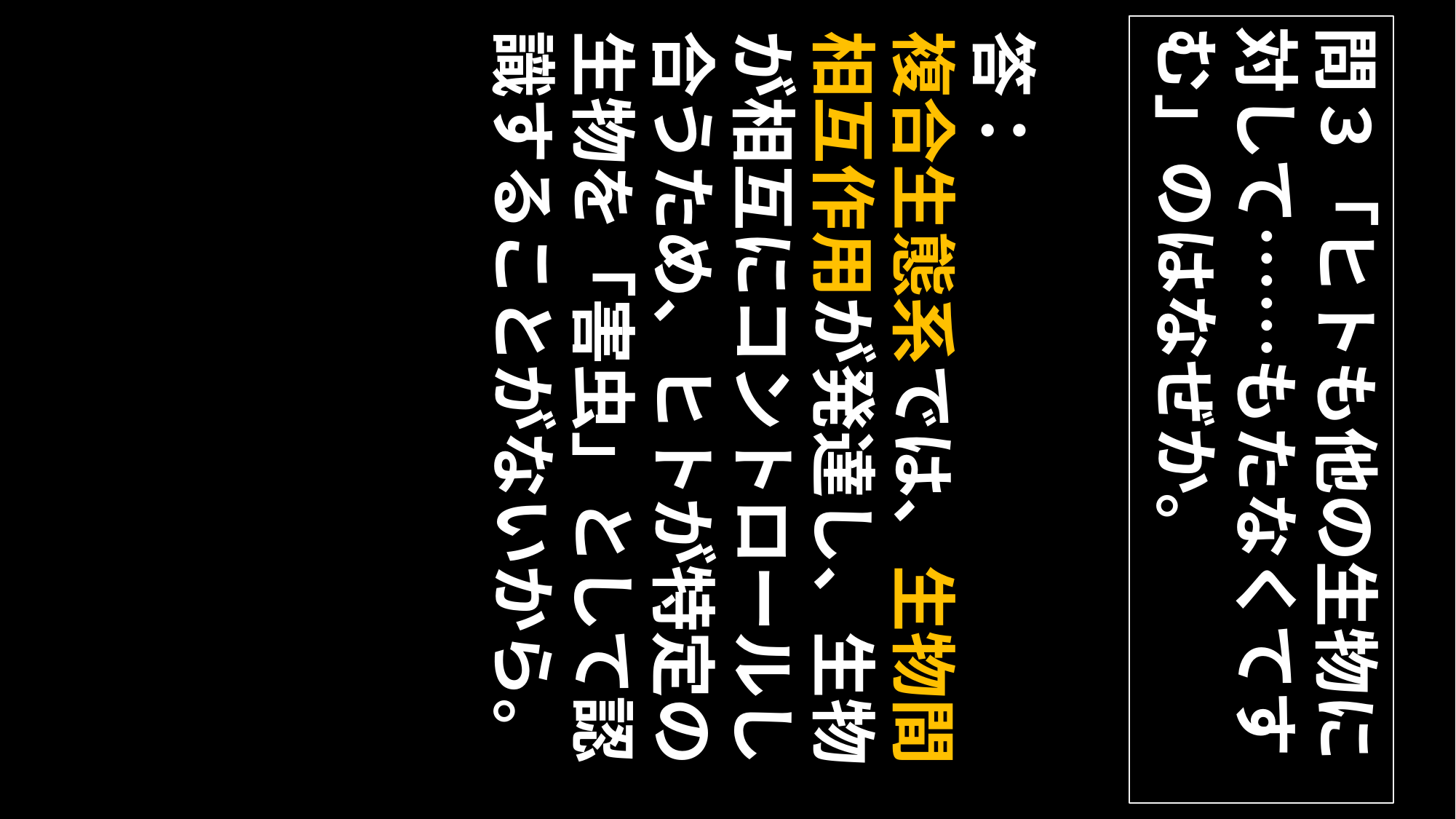

問３「ヒトも他の生物に対して……もたなくてすむ」のはなぜか。
答：
複合生態系では、生物間相互作用が発達し、生物が相互にコントロールし合うため、ヒトが特定の生物を「害虫」として認識することがないから。